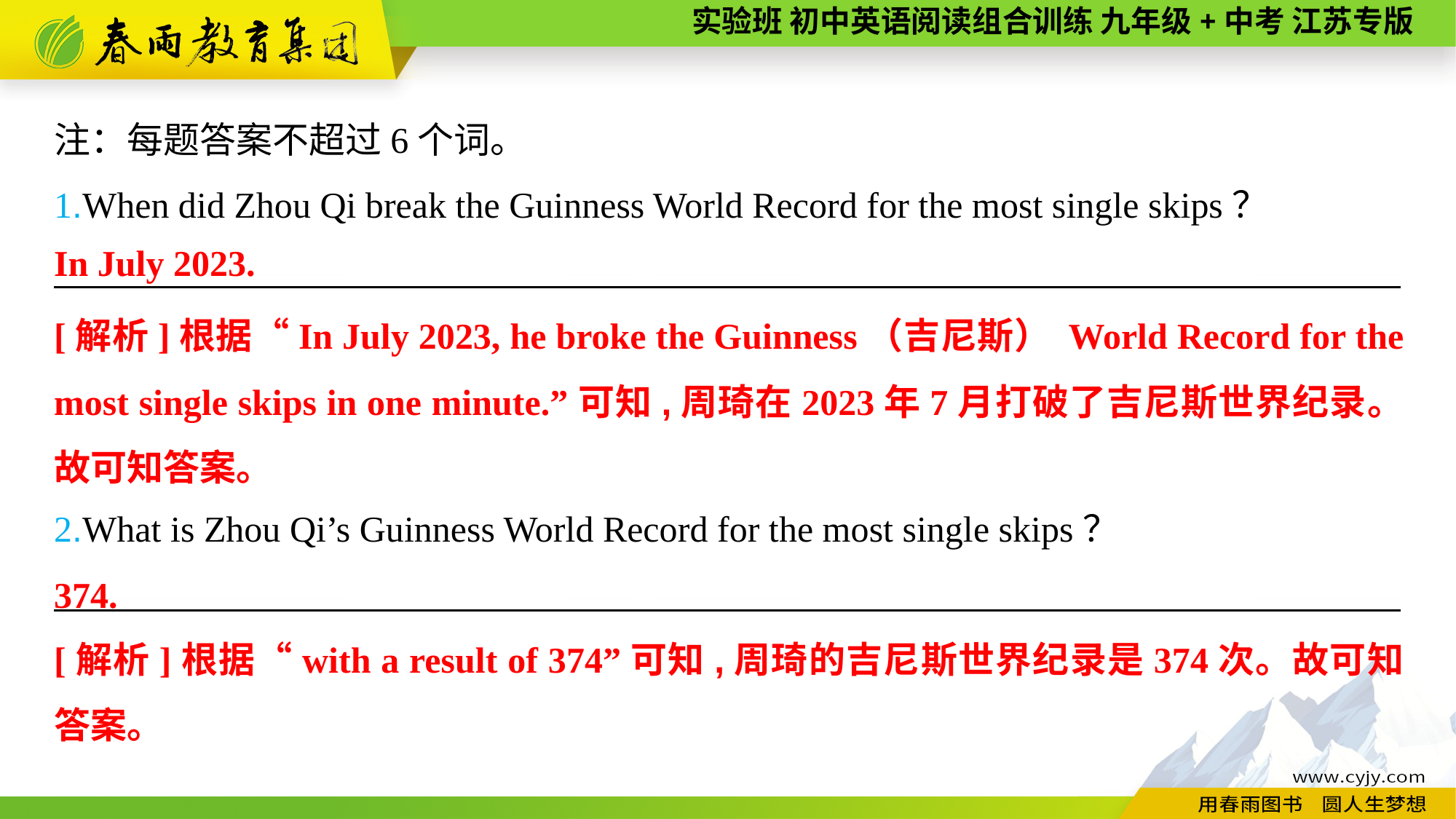

注：每题答案不超过6个词。
1.When did Zhou Qi break the Guinness World Record for the most single skips？
————————                        ——  ————                                                  ————
In July 2023.
[解析]根据“In July 2023, he broke the Guinness（吉尼斯） World Record for the most single skips in one minute.”可知,周琦在2023年7月打破了吉尼斯世界纪录。故可知答案。
2.What is Zhou Qi’s Guinness World Record for the most single skips？
————————                        ——  ————                                                  ————
374.
[解析]根据“with a result of 374”可知,周琦的吉尼斯世界纪录是374次。故可知答案。